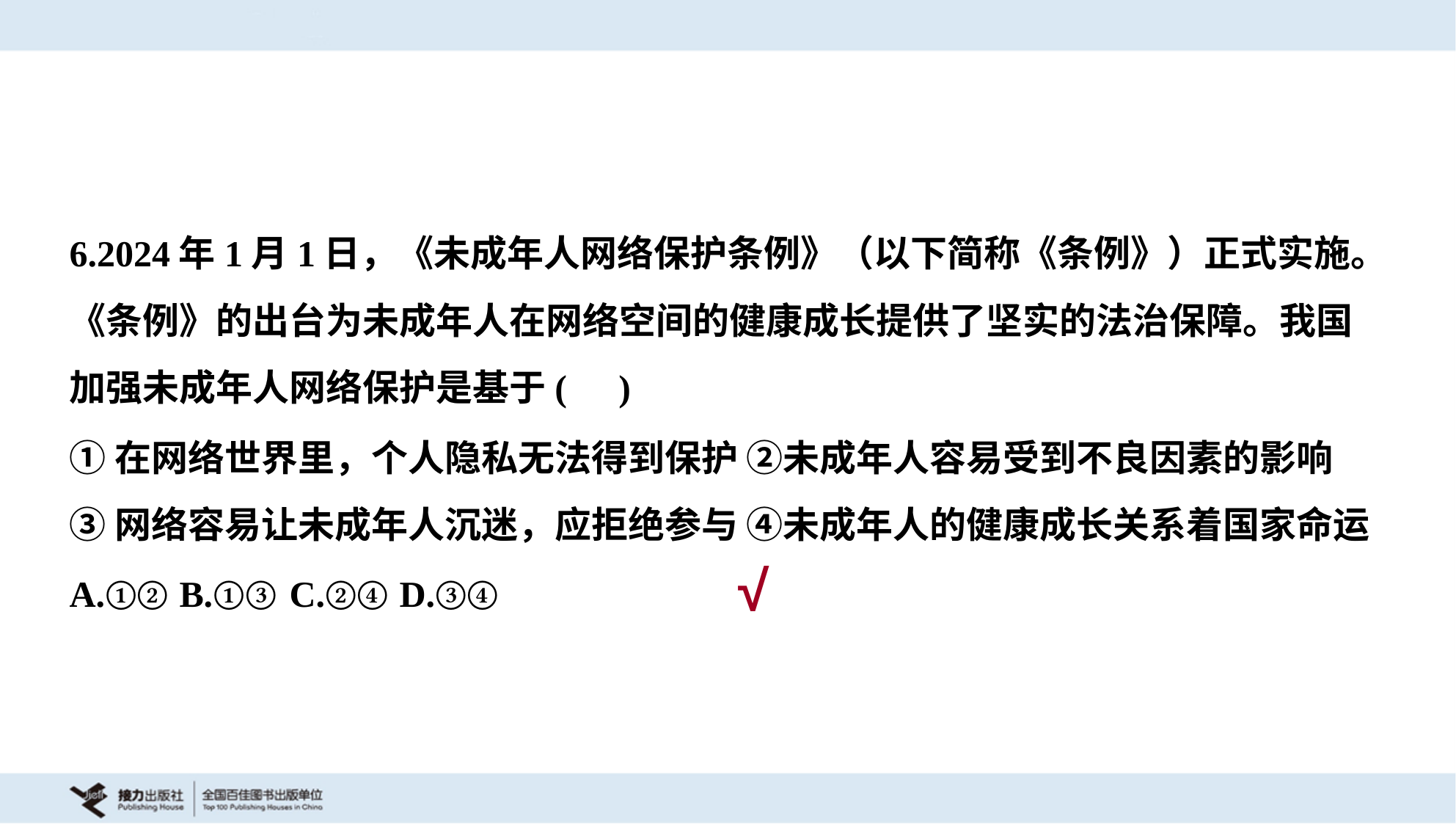

6.2024年1月1日，《未成年人网络保护条例》（以下简称《条例》）正式实施。
《条例》的出台为未成年人在网络空间的健康成长提供了坚实的法治保障。我国
加强未成年人网络保护是基于(     )
①在网络世界里，个人隐私无法得到保护 ②未成年人容易受到不良因素的影响
③网络容易让未成年人沉迷，应拒绝参与 ④未成年人的健康成长关系着国家命运
A.①②	B.①③	C.②④	D.③④
√